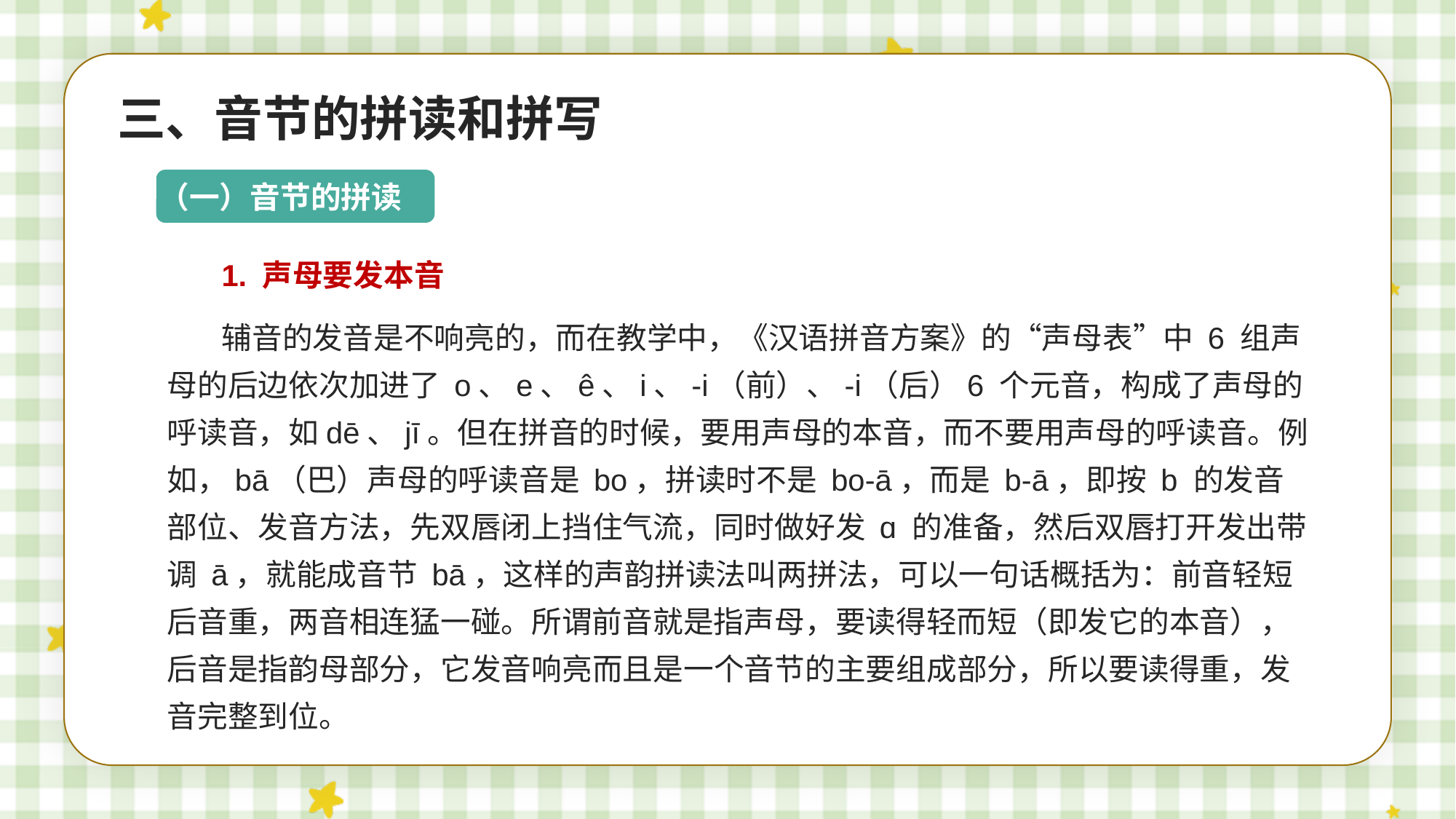

三、音节的拼读和拼写
（一）音节的拼读
1. 声母要发本音
辅音的发音是不响亮的，而在教学中，《汉语拼音方案》的“声母表”中 6 组声母的后边依次加进了 o、e、ê、i、-i（前）、-i（后）6 个元音，构成了声母的呼读音，如dē、jī。但在拼音的时候，要用声母的本音，而不要用声母的呼读音。例如，bā（巴）声母的呼读音是 bo，拼读时不是 bo-ā，而是 b-ā，即按 b 的发音部位、发音方法，先双唇闭上挡住气流，同时做好发 ɑ 的准备，然后双唇打开发出带调 ā，就能成音节 bā，这样的声韵拼读法叫两拼法，可以一句话概括为：前音轻短后音重，两音相连猛一碰。所谓前音就是指声母，要读得轻而短（即发它的本音），后音是指韵母部分，它发音响亮而且是一个音节的主要组成部分，所以要读得重，发音完整到位。